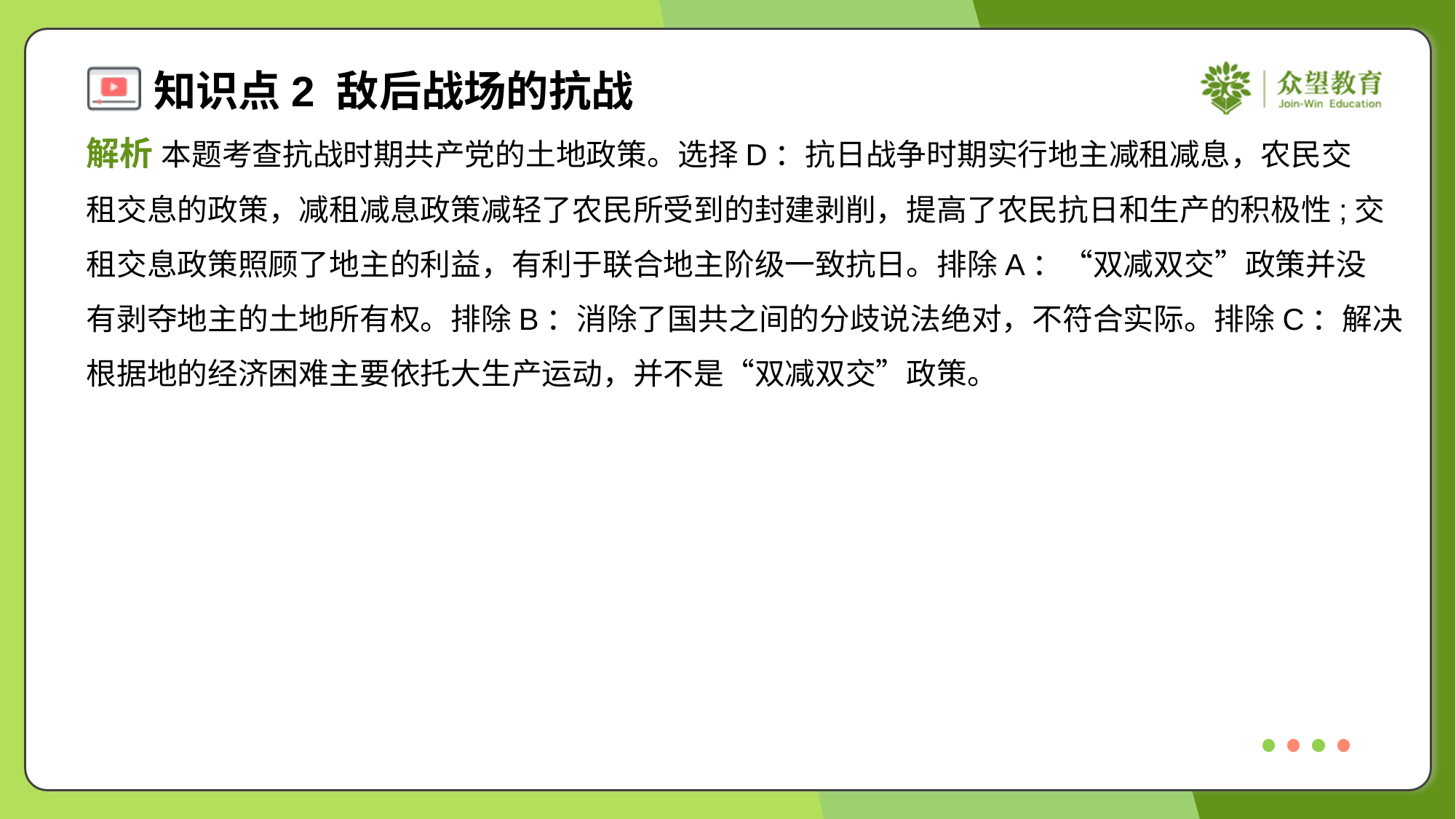

解析 本题考查抗战时期共产党的土地政策。选择D：抗日战争时期实行地主减租减息，农民交
租交息的政策，减租减息政策减轻了农民所受到的封建剥削，提高了农民抗日和生产的积极性;交
租交息政策照顾了地主的利益，有利于联合地主阶级一致抗日。排除A：“双减双交”政策并没
有剥夺地主的土地所有权。排除B：消除了国共之间的分歧说法绝对，不符合实际。排除C：解决
根据地的经济困难主要依托大生产运动，并不是“双减双交”政策。